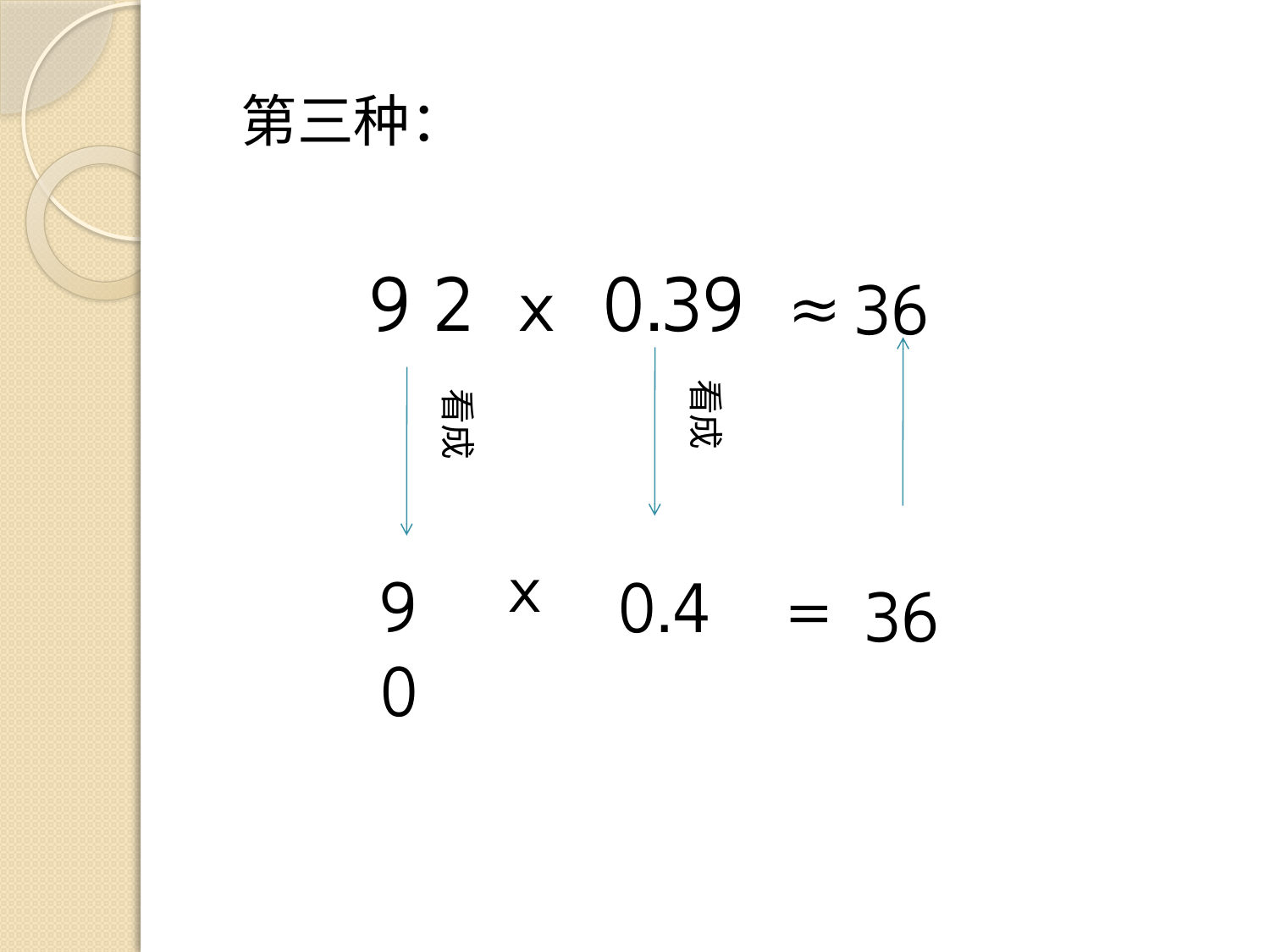

第三种：
9 2  x  0.39  ≈
36
看成
看成
x
9 0
0.4
=
36